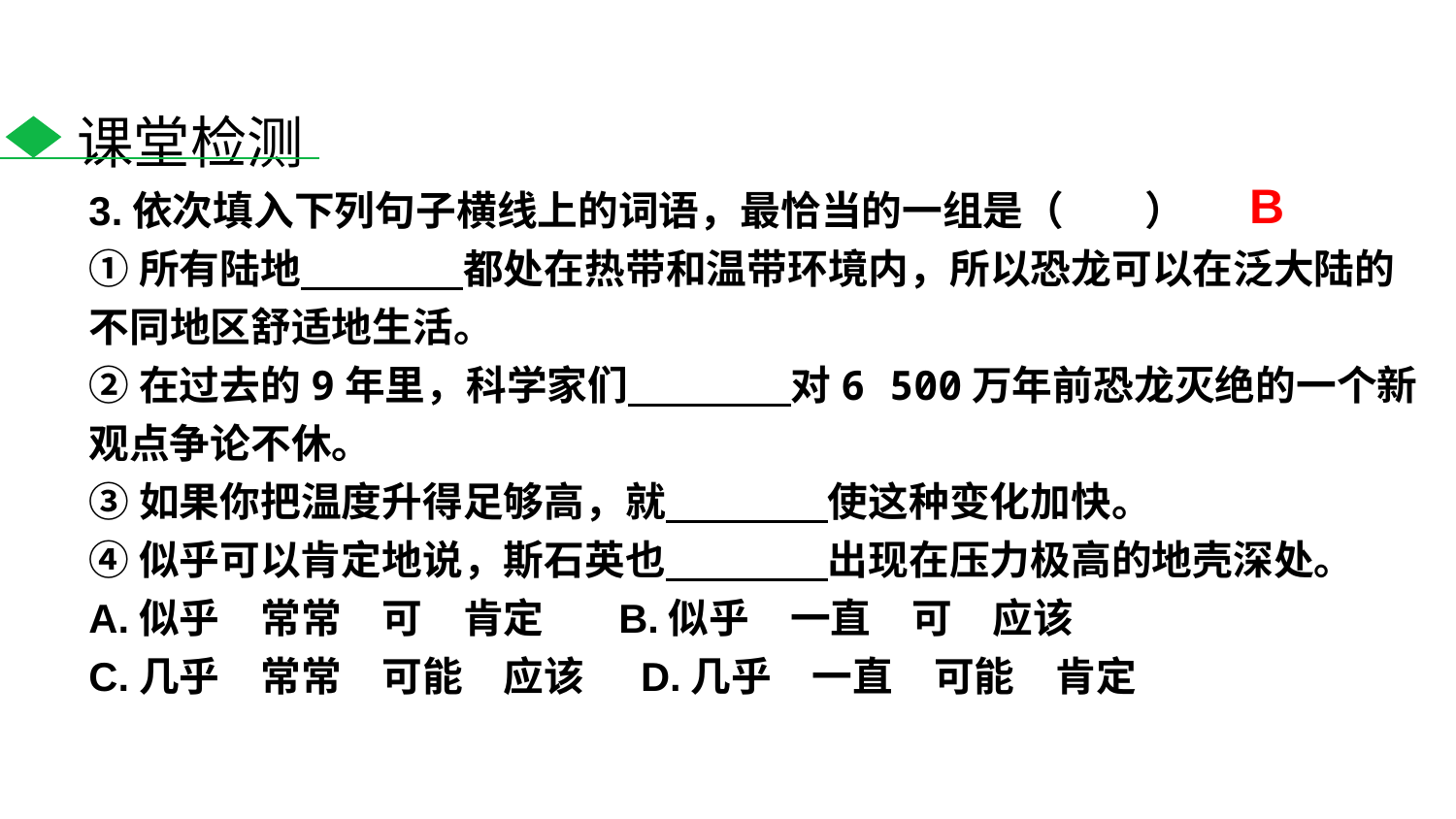

课堂检测

B
3.依次填入下列句子横线上的词语，最恰当的一组是（　　）
①所有陆地　　　　都处在热带和温带环境内，所以恐龙可以在泛大陆的不同地区舒适地生活。
②在过去的9年里，科学家们　　　　对6 500万年前恐龙灭绝的一个新观点争论不休。
③如果你把温度升得足够高，就　　　　使这种变化加快。
④似乎可以肯定地说，斯石英也　　　　出现在压力极高的地壳深处。
A.似乎　常常　可　肯定       B.似乎　一直　可　应该
C.几乎　常常　可能　应该     D.几乎　一直　可能　肯定